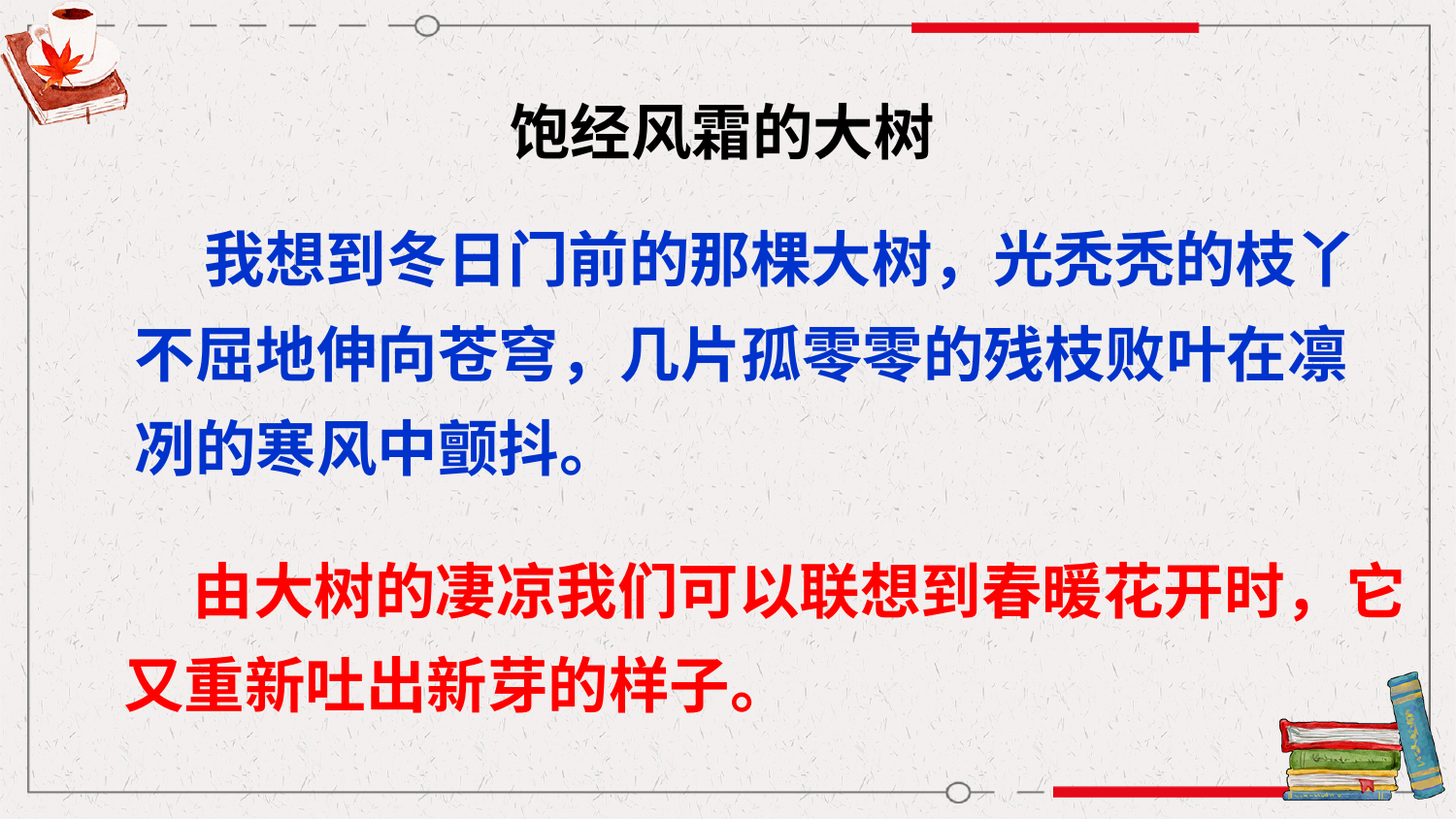

饱经风霜的大树
    我想到冬日门前的那棵大树，光秃秃的枝丫不屈地伸向苍穹，几片孤零零的残枝败叶在凛冽的寒风中颤抖。
    由大树的凄凉我们可以联想到春暖花开时，它又重新吐出新芽的样子。